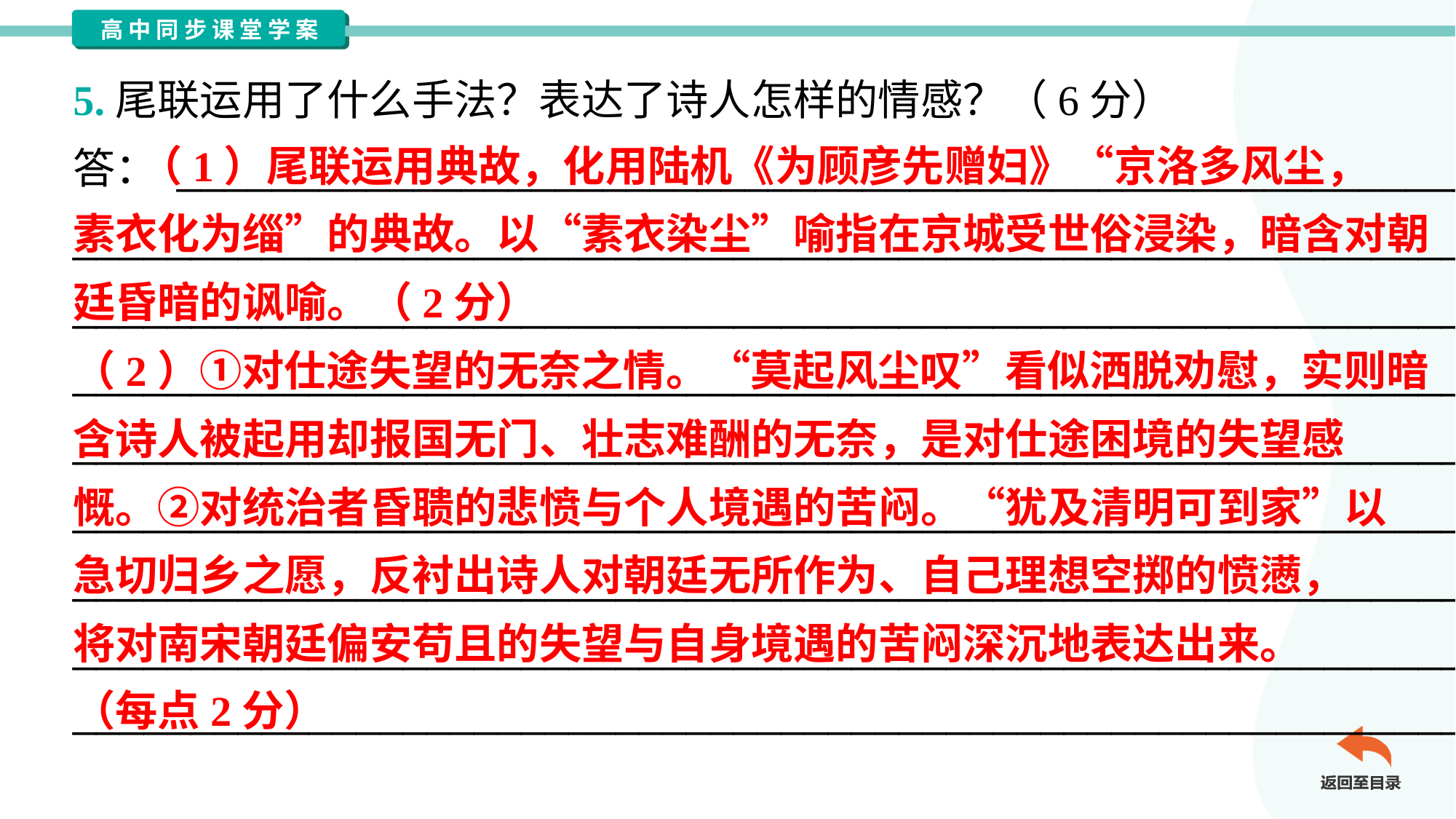

5.尾联运用了什么手法？表达了诗人怎样的情感？（6分）
答： ________________________________________________________
_____________________________________________________________
_____________________________________________________________
_____________________________________________________________
_____________________________________________________________
_____________________________________________________________
_____________________________________________________________
_____________________________________________________________
_____________________________________________________________
      （1）尾联运用典故，化用陆机《为顾彦先赠妇》“京洛多风尘，
素衣化为缁”的典故。以“素衣染尘”喻指在京城受世俗浸染，暗含对朝
廷昏暗的讽喻。（2分）
（2）①对仕途失望的无奈之情。“莫起风尘叹”看似洒脱劝慰，实则暗
含诗人被起用却报国无门、壮志难酬的无奈，是对仕途困境的失望感
慨。②对统治者昏聩的悲愤与个人境遇的苦闷。“犹及清明可到家”以
急切归乡之愿，反衬出诗人对朝廷无所作为、自己理想空掷的愤懑，
将对南宋朝廷偏安苟且的失望与自身境遇的苦闷深沉地表达出来。
（每点2分）